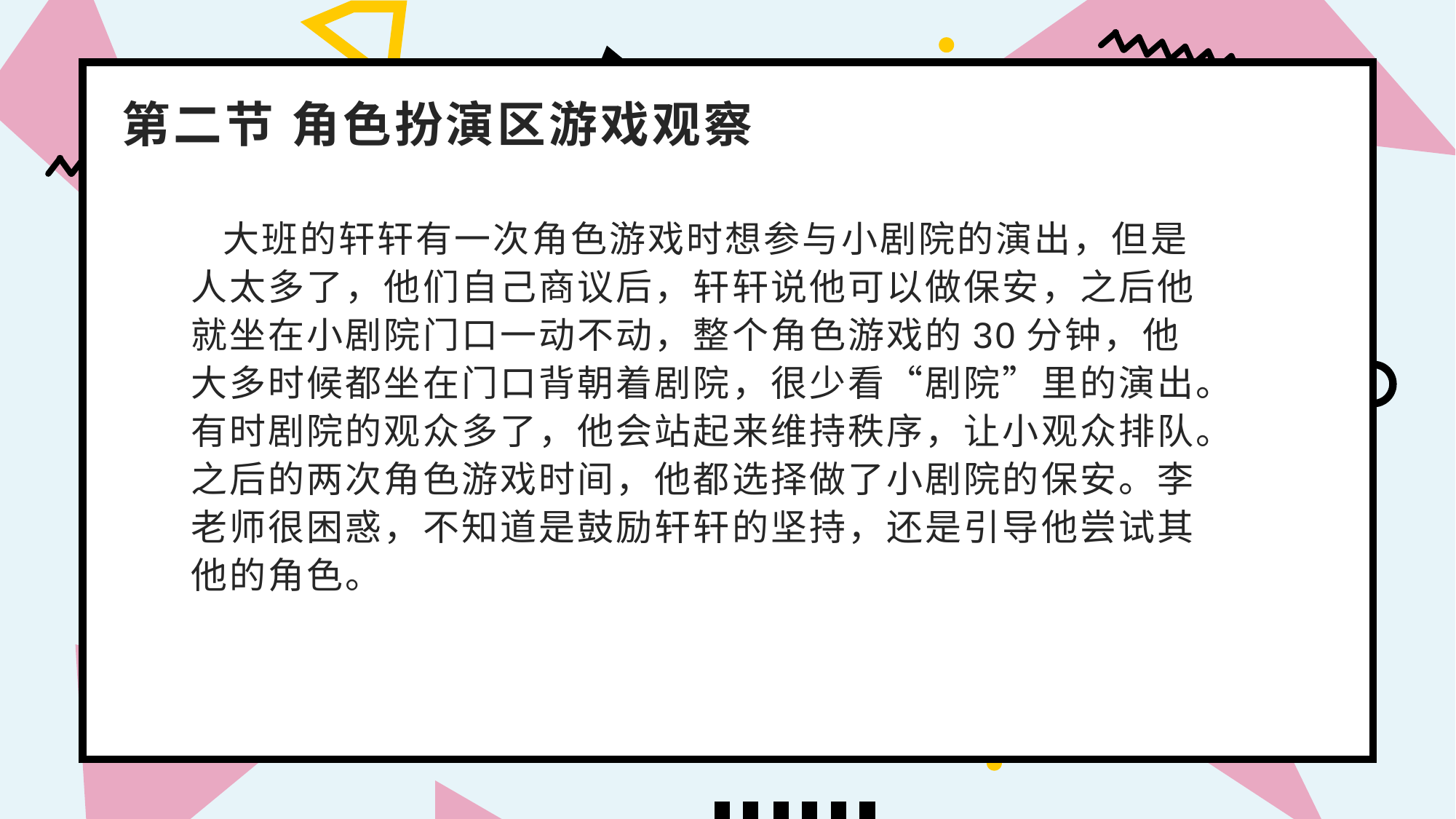

# 第二节 角色扮演区游戏观察
大班的轩轩有一次角色游戏时想参与小剧院的演出，但是人太多了，他们自己商议后，轩轩说他可以做保安，之后他就坐在小剧院门口一动不动，整个角色游戏的30分钟，他大多时候都坐在门口背朝着剧院，很少看“剧院”里的演出。有时剧院的观众多了，他会站起来维持秩序，让小观众排队。之后的两次角色游戏时间，他都选择做了小剧院的保安。李老师很困惑，不知道是鼓励轩轩的坚持，还是引导他尝试其他的角色。